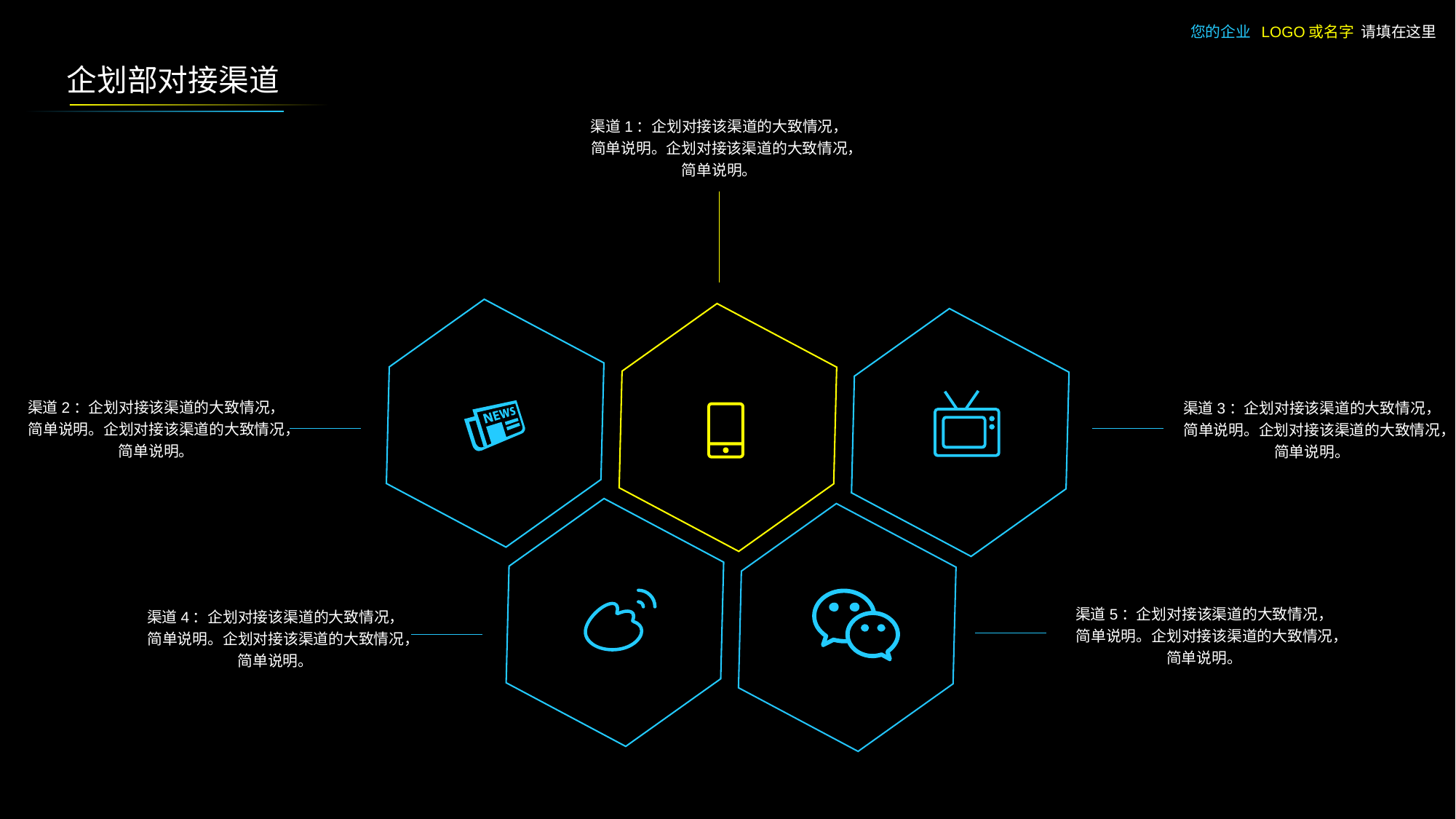

您的企业  LOGO或名字  请填在这里
企划部对接渠道
渠道1：企划对接该渠道的大致情况，简单说明。企划对接该渠道的大致情况，简单说明。

渠道2：企划对接该渠道的大致情况，简单说明。企划对接该渠道的大致情况，简单说明。
渠道3：企划对接该渠道的大致情况，简单说明。企划对接该渠道的大致情况，简单说明。
渠道5：企划对接该渠道的大致情况，简单说明。企划对接该渠道的大致情况，简单说明。
渠道4：企划对接该渠道的大致情况，简单说明。企划对接该渠道的大致情况，简单说明。